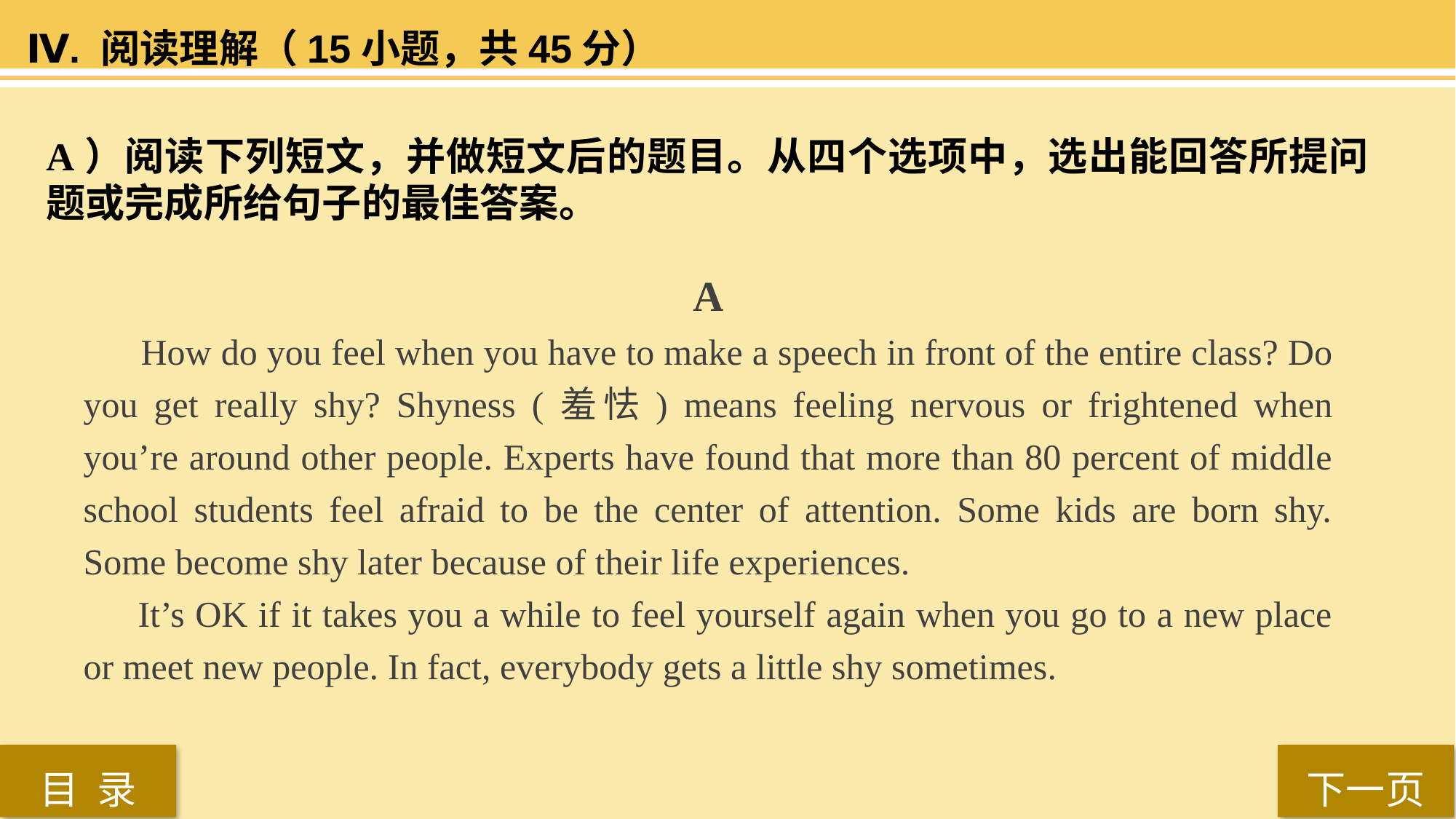

Ⅳ. 阅读理解（15小题，共45分）
A）阅读下列短文，并做短文后的题目。从四个选项中，选出能回答所提问题或完成所给句子的最佳答案。
                                                                   A
      How do you feel when you have to make a speech in front of the entire class? Do you get really shy? Shyness (羞怯) means feeling nervous or frightened when you’re around other people. Experts have found that more than 80 percent of middle school students feel afraid to be the center of attention. Some kids are born shy. Some become shy later because of their life experiences.
It’s OK if it takes you a while to feel yourself again when you go to a new place or meet new people. In fact, everybody gets a little shy sometimes.